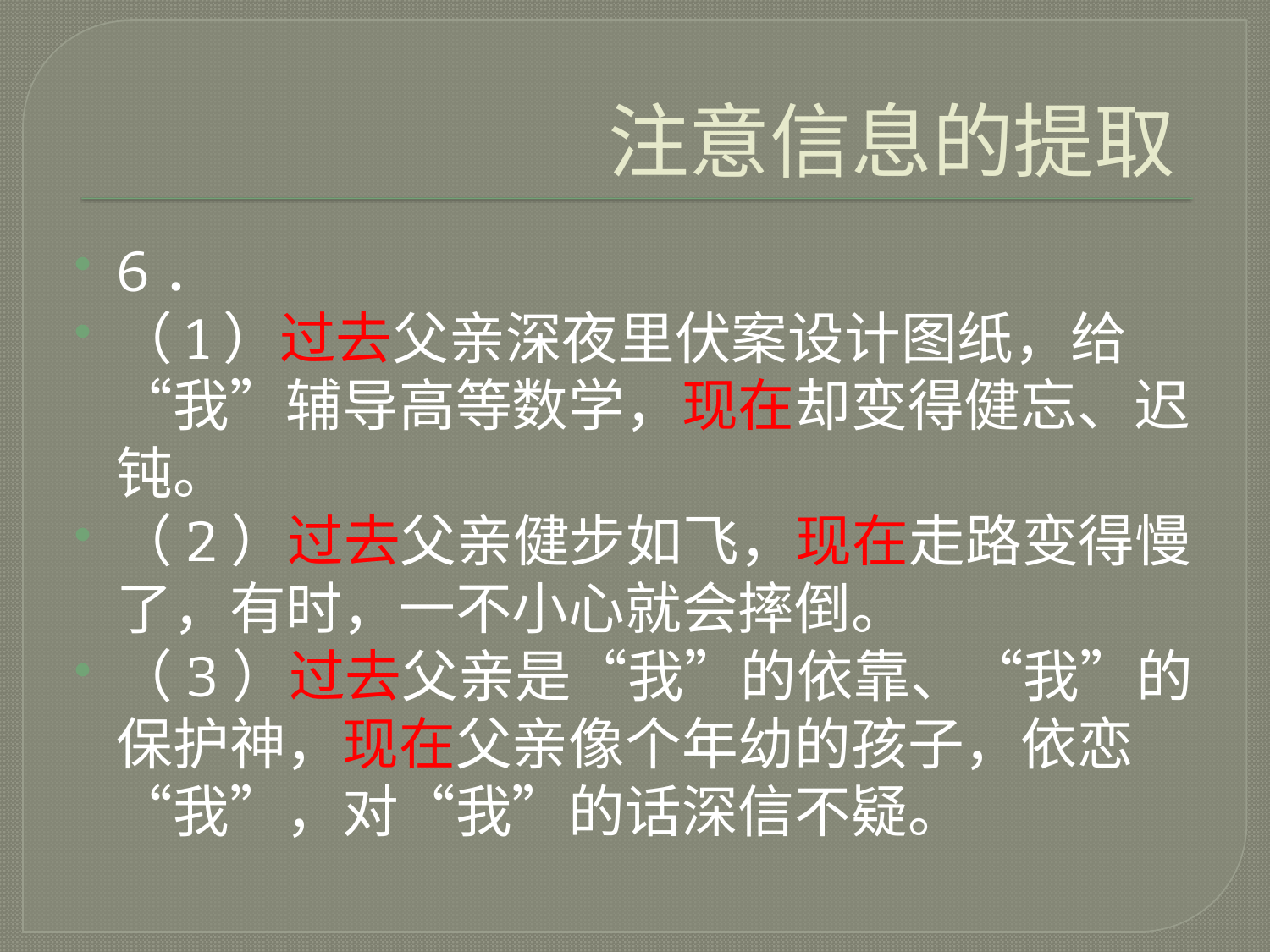

# 注意信息的提取
6．
（1）过去父亲深夜里伏案设计图纸，给“我”辅导高等数学，现在却变得健忘、迟钝。
（2）过去父亲健步如飞，现在走路变得慢了，有时，一不小心就会摔倒。
（3）过去父亲是“我”的依靠、“我”的保护神，现在父亲像个年幼的孩子，依恋“我”，对“我”的话深信不疑。